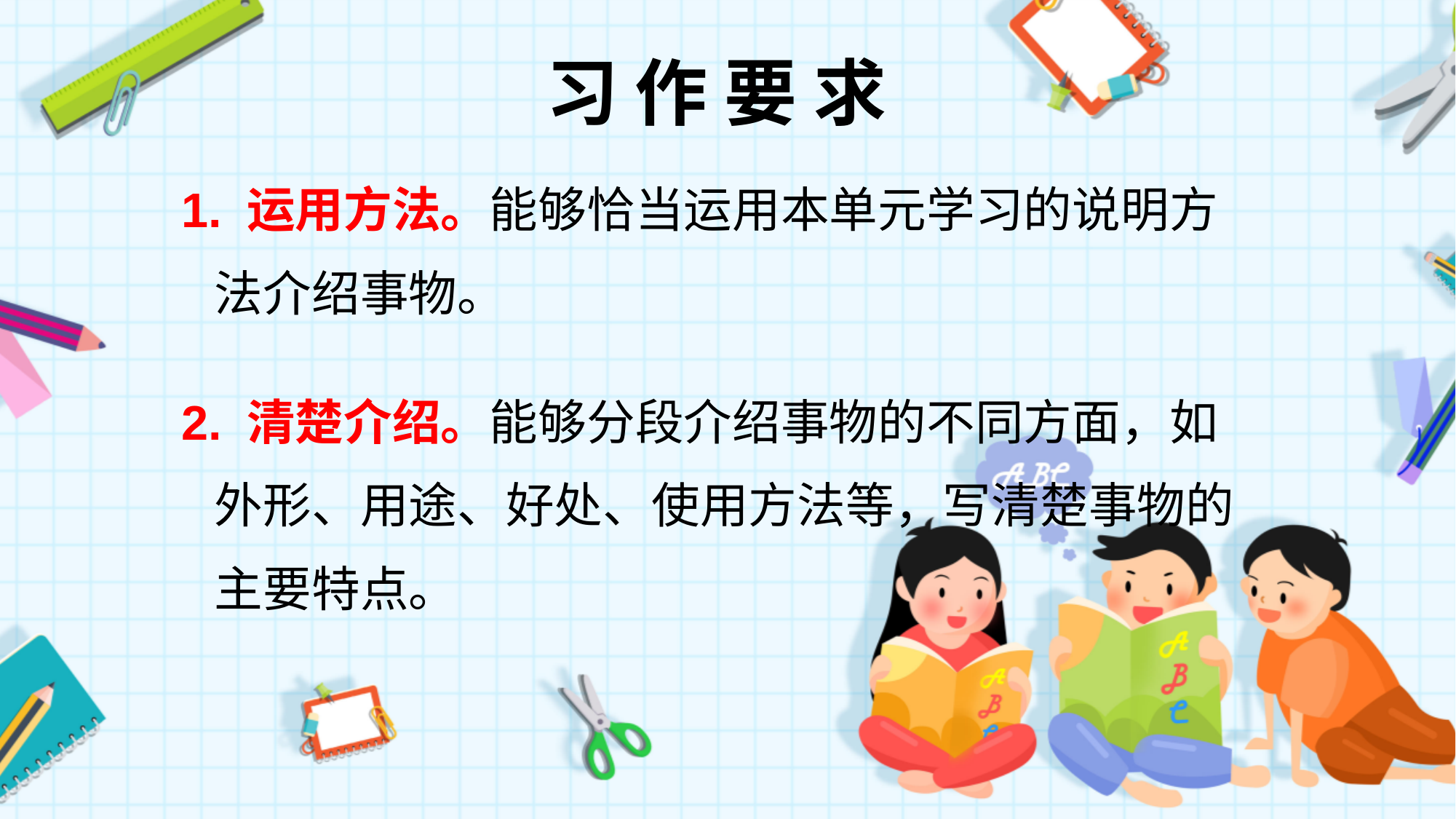

习 作 要 求
1. 运用方法。能够恰当运用本单元学习的说明方
  法介绍事物。
2. 清楚介绍。能够分段介绍事物的不同方面，如
  外形、用途、好处、使用方法等，写清楚事物的
  主要特点。